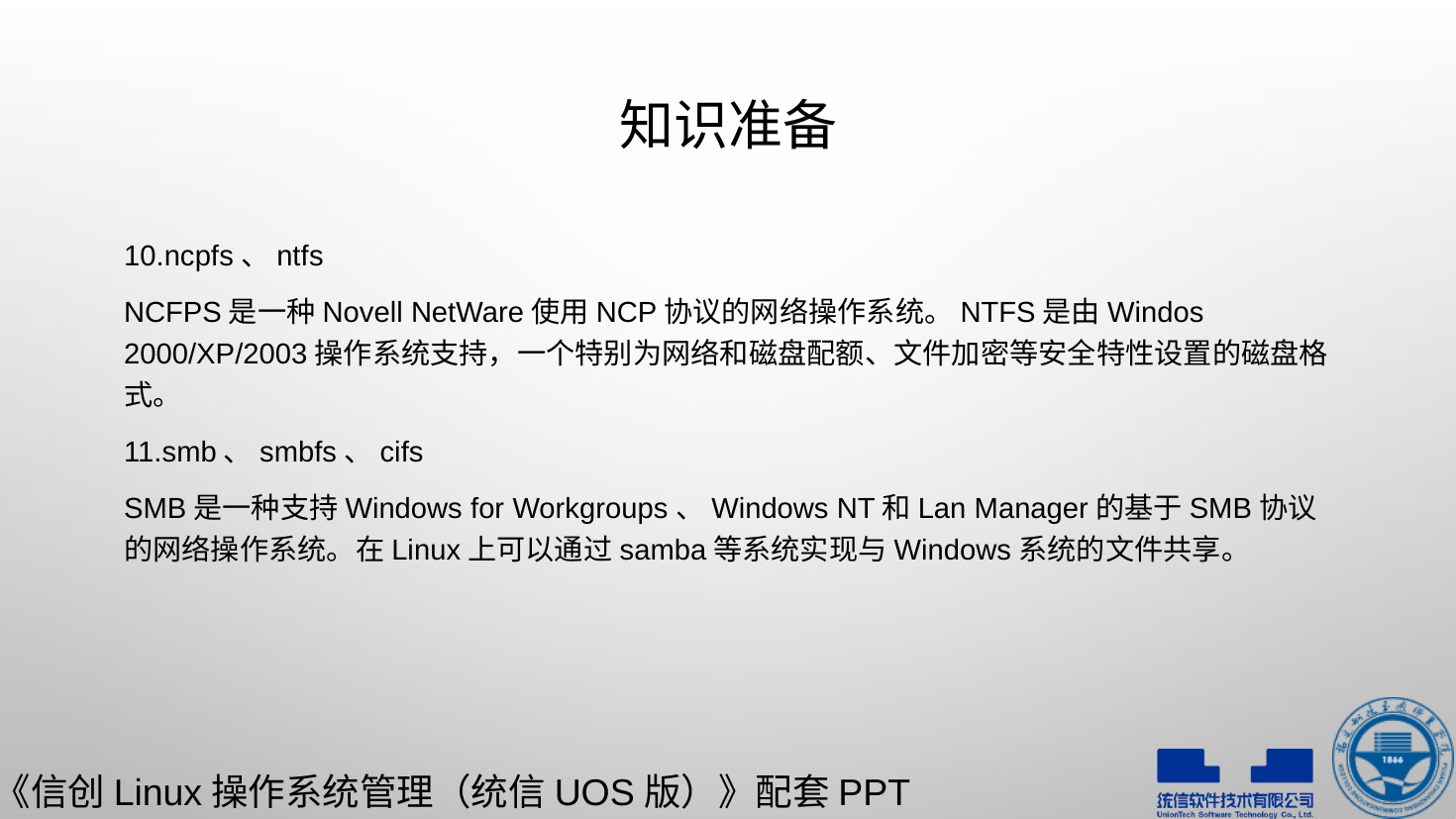

# 知识准备
10.ncpfs、ntfs
NCFPS是一种Novell NetWare使用NCP协议的网络操作系统。NTFS是由Windos 2000/XP/2003操作系统支持，一个特别为网络和磁盘配额、文件加密等安全特性设置的磁盘格式。
11.smb、smbfs、cifs
SMB是一种支持Windows for Workgroups、Windows NT和Lan Manager的基于SMB协议的网络操作系统。在Linux上可以通过samba等系统实现与Windows系统的文件共享。